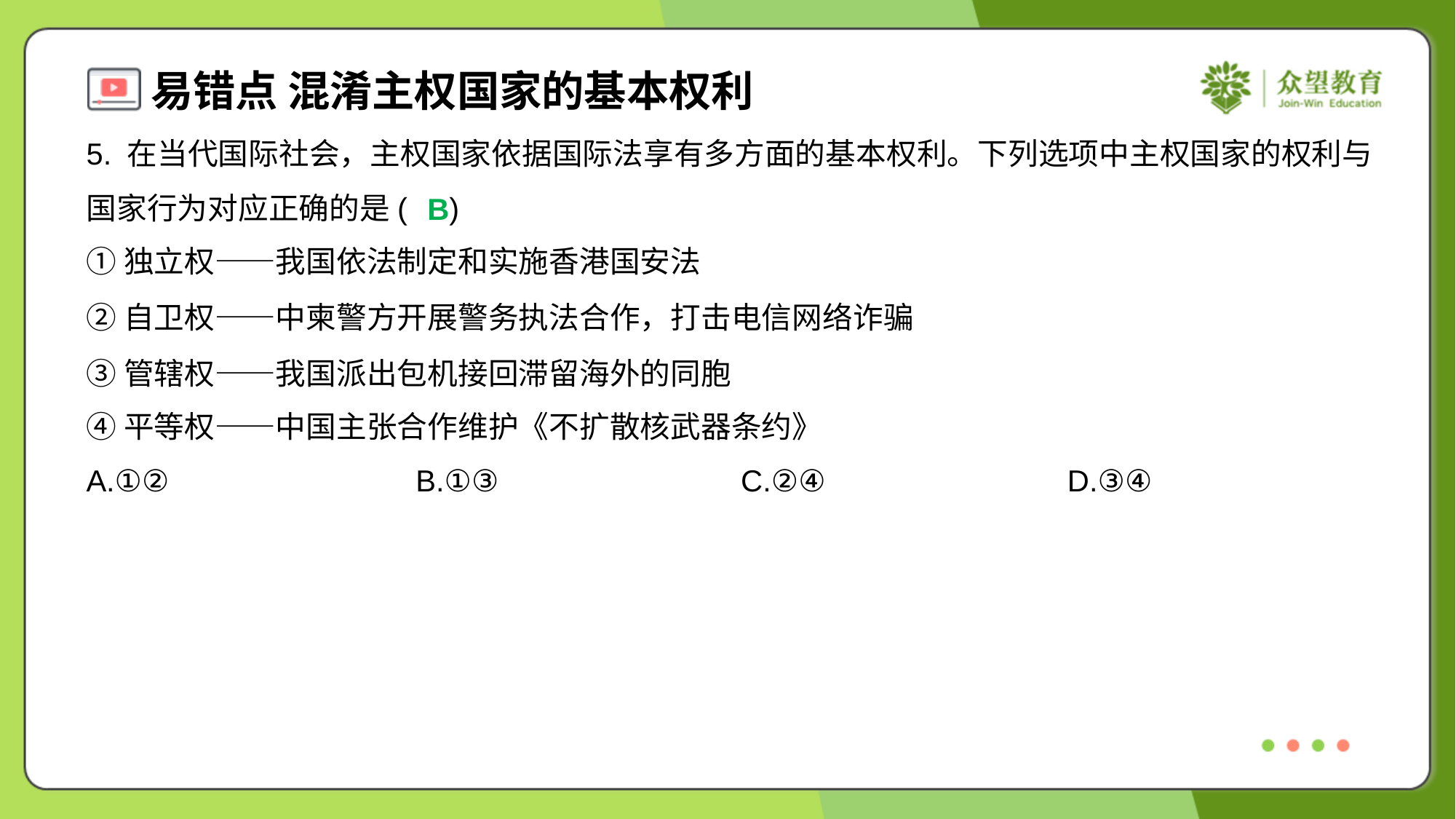

5. 在当代国际社会，主权国家依据国际法享有多方面的基本权利。下列选项中主权国家的权利与
国家行为对应正确的是(     )
B
①独立权——我国依法制定和实施香港国安法
②自卫权——中柬警方开展警务执法合作，打击电信网络诈骗
③管辖权——我国派出包机接回滞留海外的同胞
④平等权——中国主张合作维护《不扩散核武器条约》
A.①②	B.①③	C.②④	D.③④